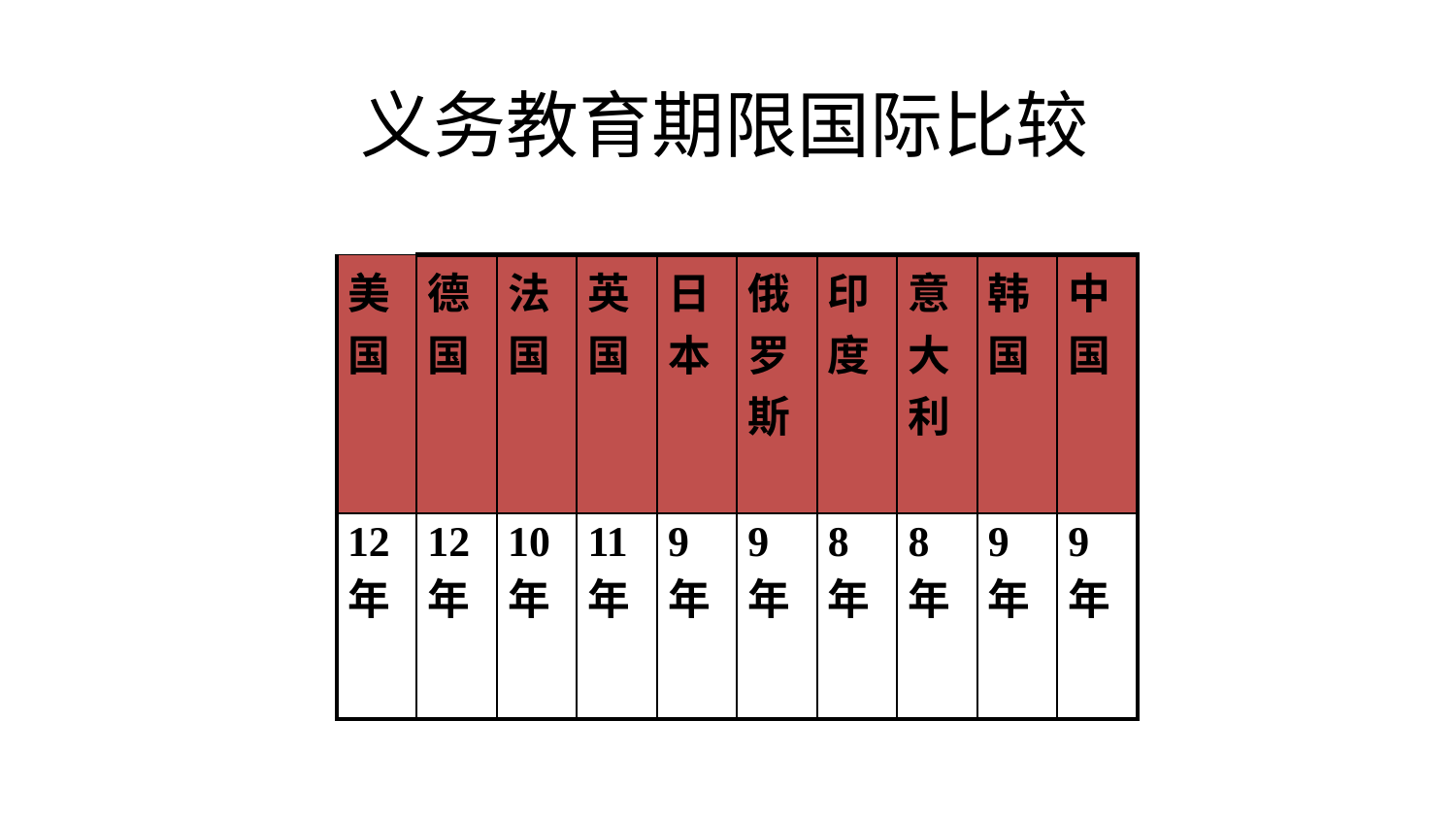

# 义务教育期限国际比较
| 美国 | 德国 | 法国 | 英国 | 日本 | 俄罗斯 | 印度 | 意大利 | 韩国 | 中国 |
| --- | --- | --- | --- | --- | --- | --- | --- | --- | --- |
| 12年 | 12年 | 10年 | 11年 | 9年 | 9年 | 8年 | 8年 | 9年 | 9年 |